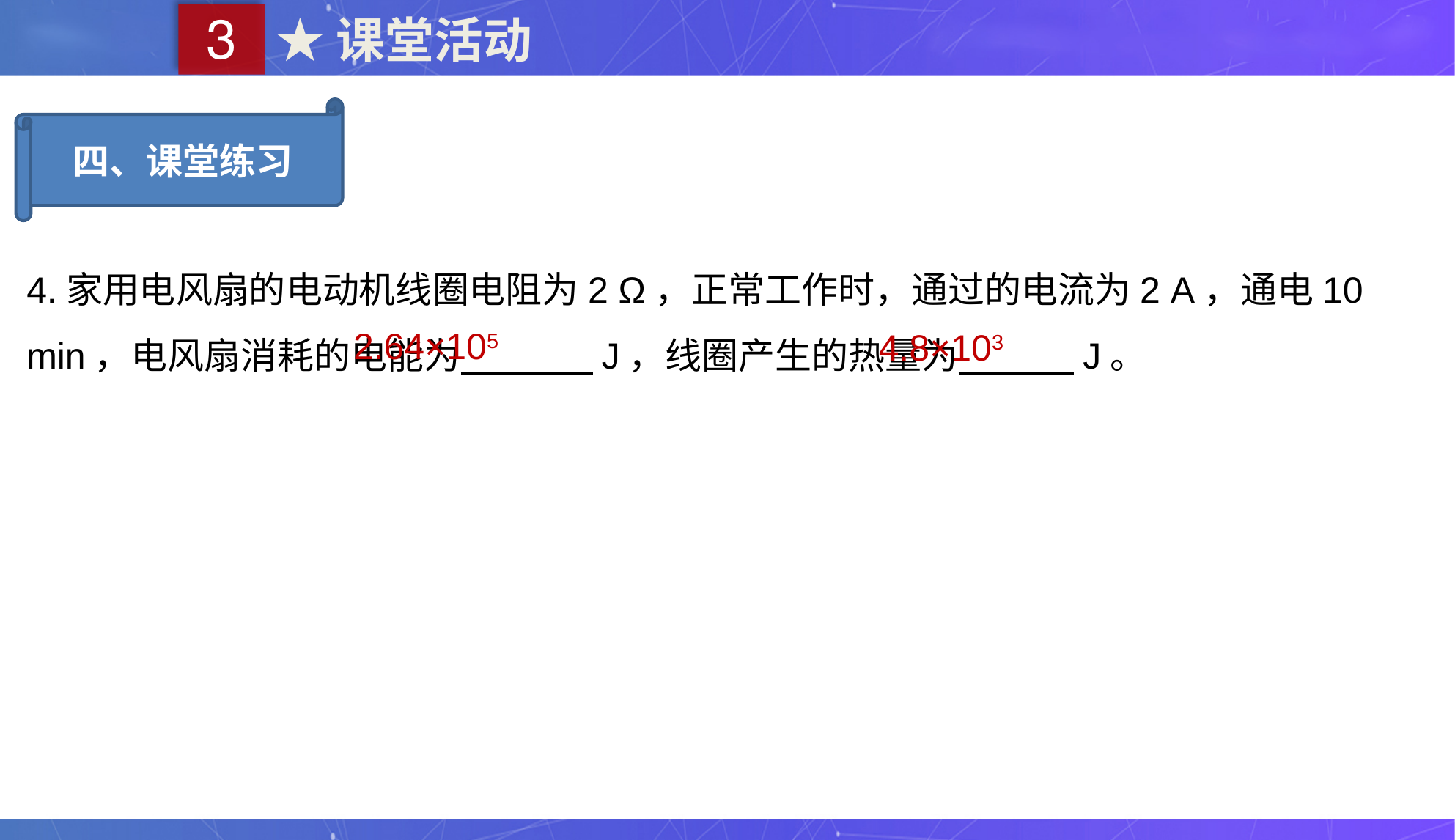

3
★课堂活动
四、课堂练习
4.家用电风扇的电动机线圈电阻为2 Ω，正常工作时，通过的电流为2 A，通电10 min，电风扇消耗的电能为                J，线圈产生的热量为              J。
2.64×105
4.8×103